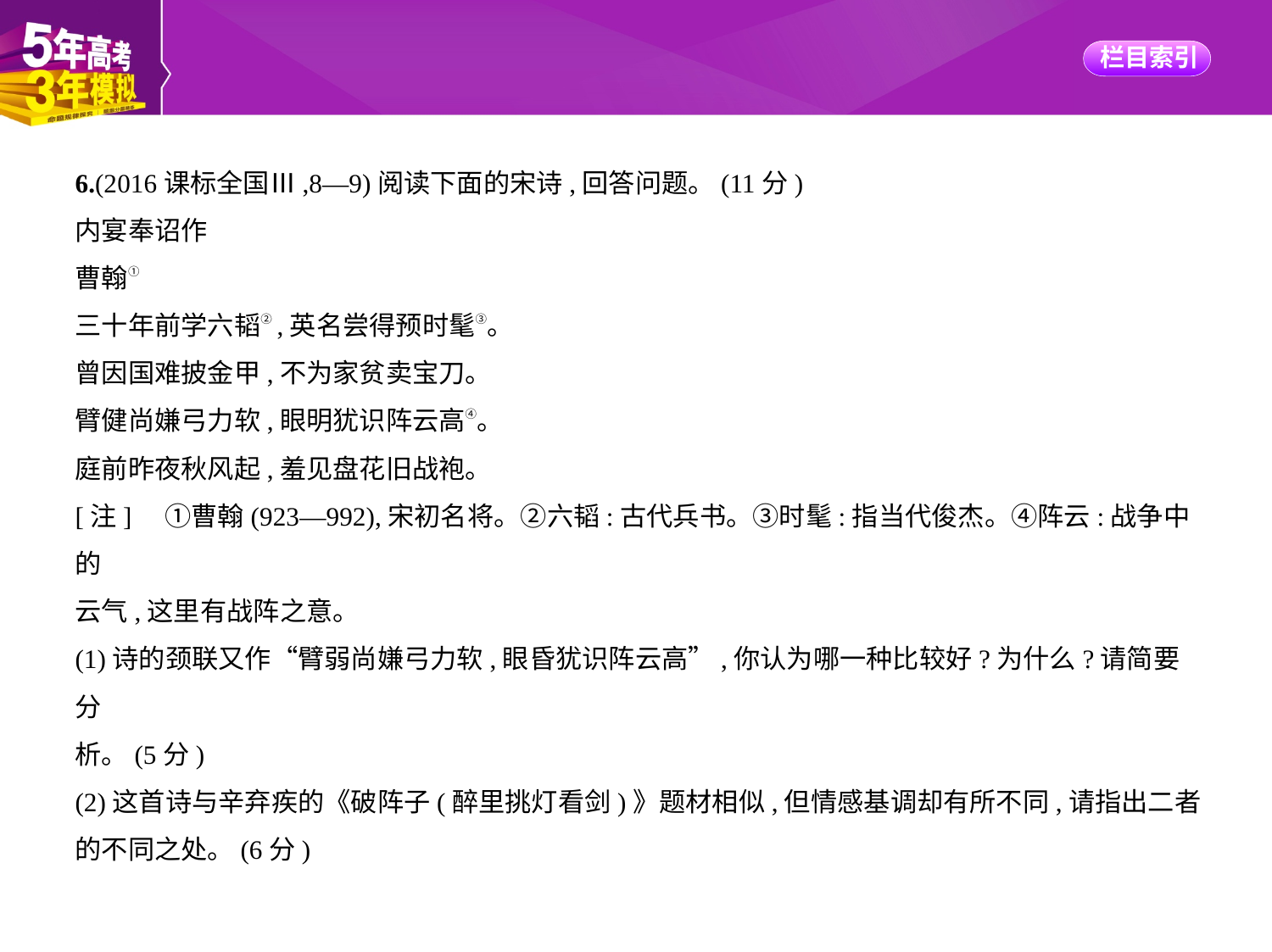

6.(2016课标全国Ⅲ,8—9)阅读下面的宋诗,回答问题。(11分)
内宴奉诏作
曹翰①
三十年前学六韬②,英名尝得预时髦③。
曾因国难披金甲,不为家贫卖宝刀。
臂健尚嫌弓力软,眼明犹识阵云高④。
庭前昨夜秋风起,羞见盘花旧战袍。
[注]　①曹翰(923—992),宋初名将。②六韬:古代兵书。③时髦:指当代俊杰。④阵云:战争中的
云气,这里有战阵之意。
(1)诗的颈联又作“臂弱尚嫌弓力软,眼昏犹识阵云高”,你认为哪一种比较好?为什么?请简要分
析。(5分)
(2)这首诗与辛弃疾的《破阵子(醉里挑灯看剑)》题材相似,但情感基调却有所不同,请指出二者
的不同之处。(6分)